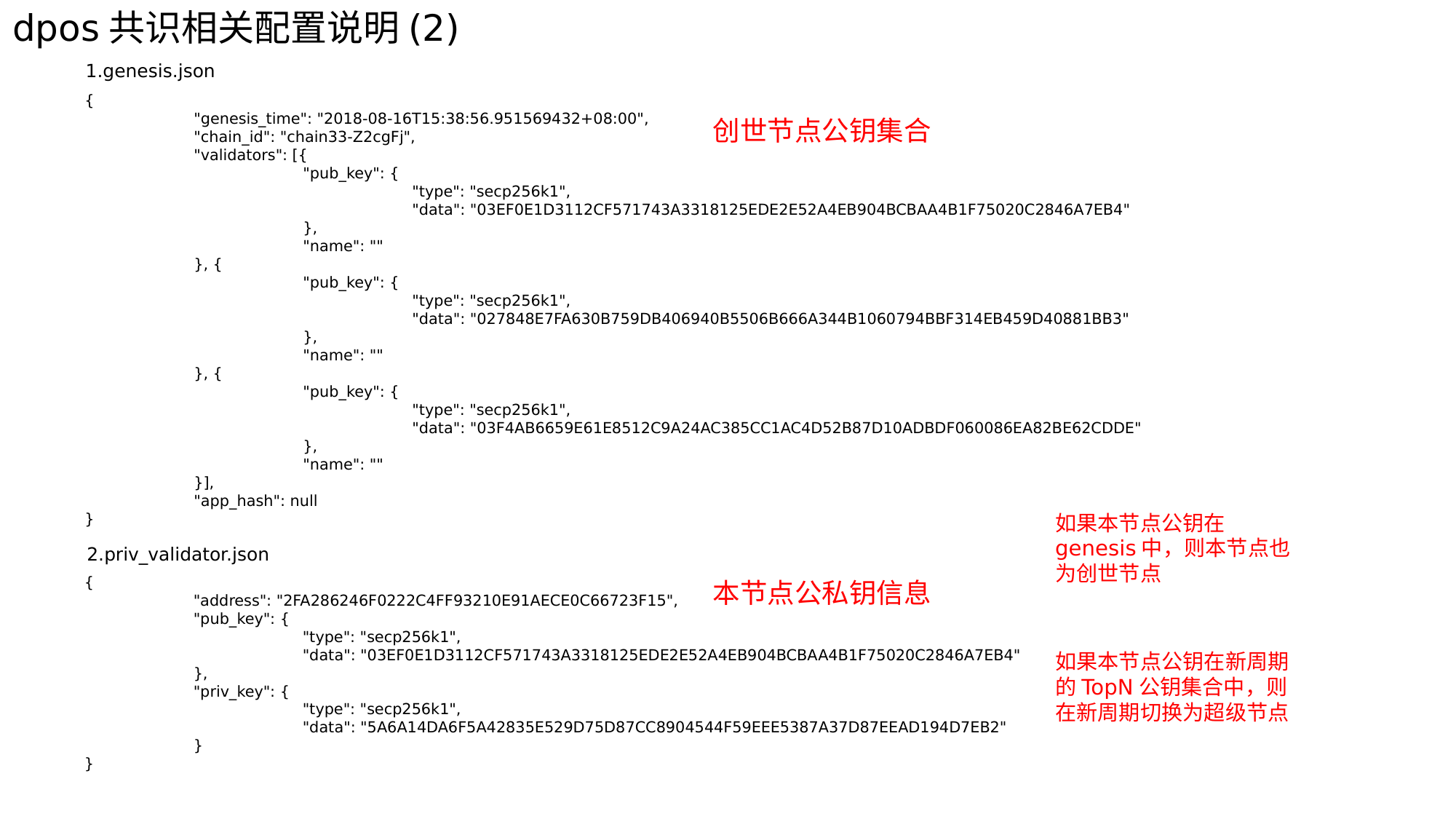

dpos共识相关配置说明(2)
1.genesis.json
{
	"genesis_time": "2018-08-16T15:38:56.951569432+08:00",
	"chain_id": "chain33-Z2cgFj",
	"validators": [{
		"pub_key": {
			"type": "secp256k1",
			"data": "03EF0E1D3112CF571743A3318125EDE2E52A4EB904BCBAA4B1F75020C2846A7EB4"
		},
		"name": ""
	}, {
		"pub_key": {
			"type": "secp256k1",
			"data": "027848E7FA630B759DB406940B5506B666A344B1060794BBF314EB459D40881BB3"
		},
		"name": ""
	}, {
		"pub_key": {
			"type": "secp256k1",
			"data": "03F4AB6659E61E8512C9A24AC385CC1AC4D52B87D10ADBDF060086EA82BE62CDDE"
		},
		"name": ""
	}],
	"app_hash": null
}
创世节点公钥集合
如果本节点公钥在genesis中，则本节点也为创世节点
2.priv_validator.json
{
	"address": "2FA286246F0222C4FF93210E91AECE0C66723F15",
	"pub_key": {
		"type": "secp256k1",
		"data": "03EF0E1D3112CF571743A3318125EDE2E52A4EB904BCBAA4B1F75020C2846A7EB4"
	},
	"priv_key": {
		"type": "secp256k1",
		"data": "5A6A14DA6F5A42835E529D75D87CC8904544F59EEE5387A37D87EEAD194D7EB2"
	}
}
本节点公私钥信息
如果本节点公钥在新周期的TopN公钥集合中，则在新周期切换为超级节点